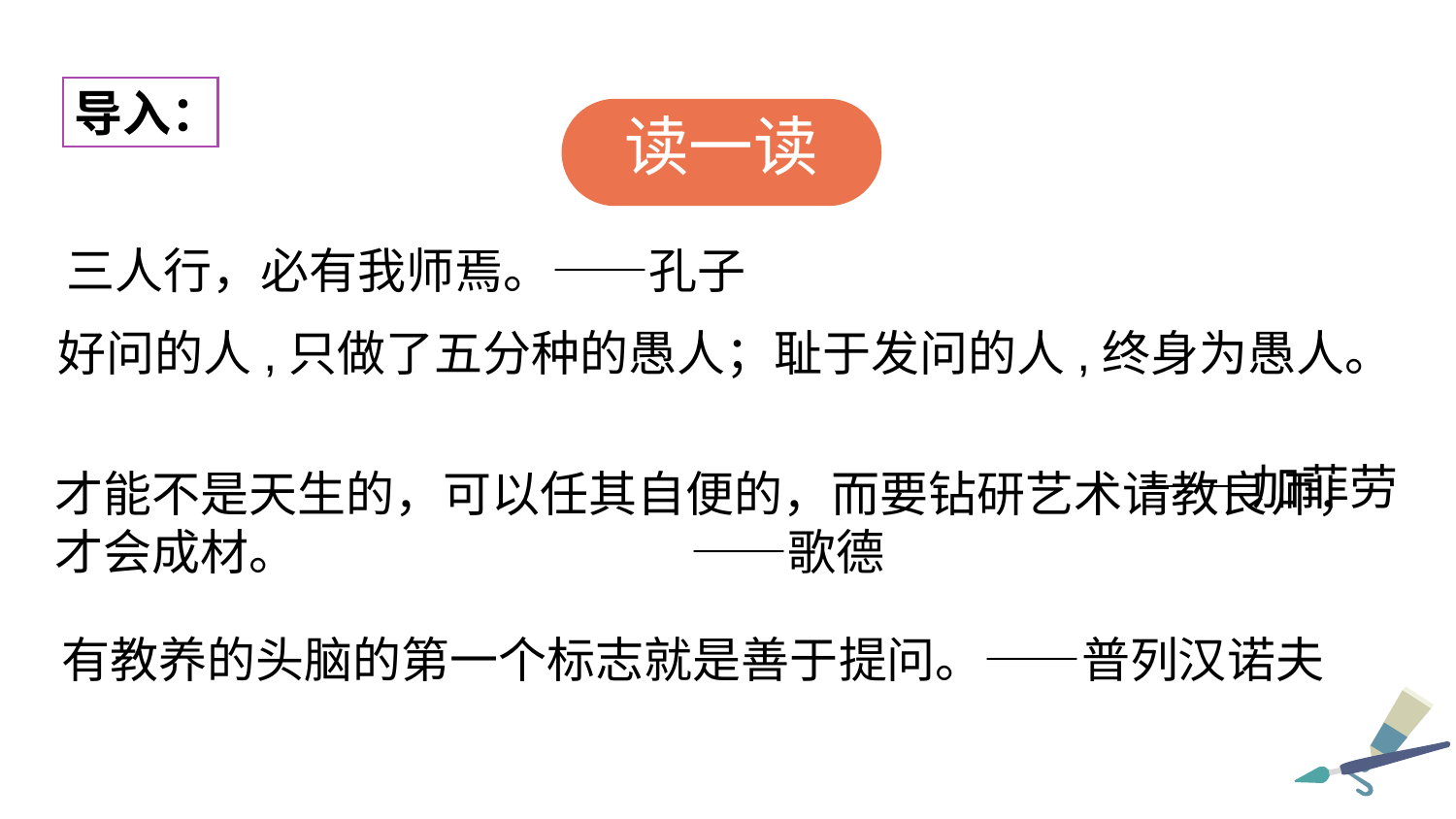

导入：
读一读

三人行，必有我师焉。——孔子
好问的人,只做了五分种的愚人；耻于发问的人,终身为愚人。
——加菲劳
才能不是天生的，可以任其自便的，而要钻研艺术请教良师，才会成材。                                    ——歌德
有教养的头脑的第一个标志就是善于提问。——普列汉诺夫